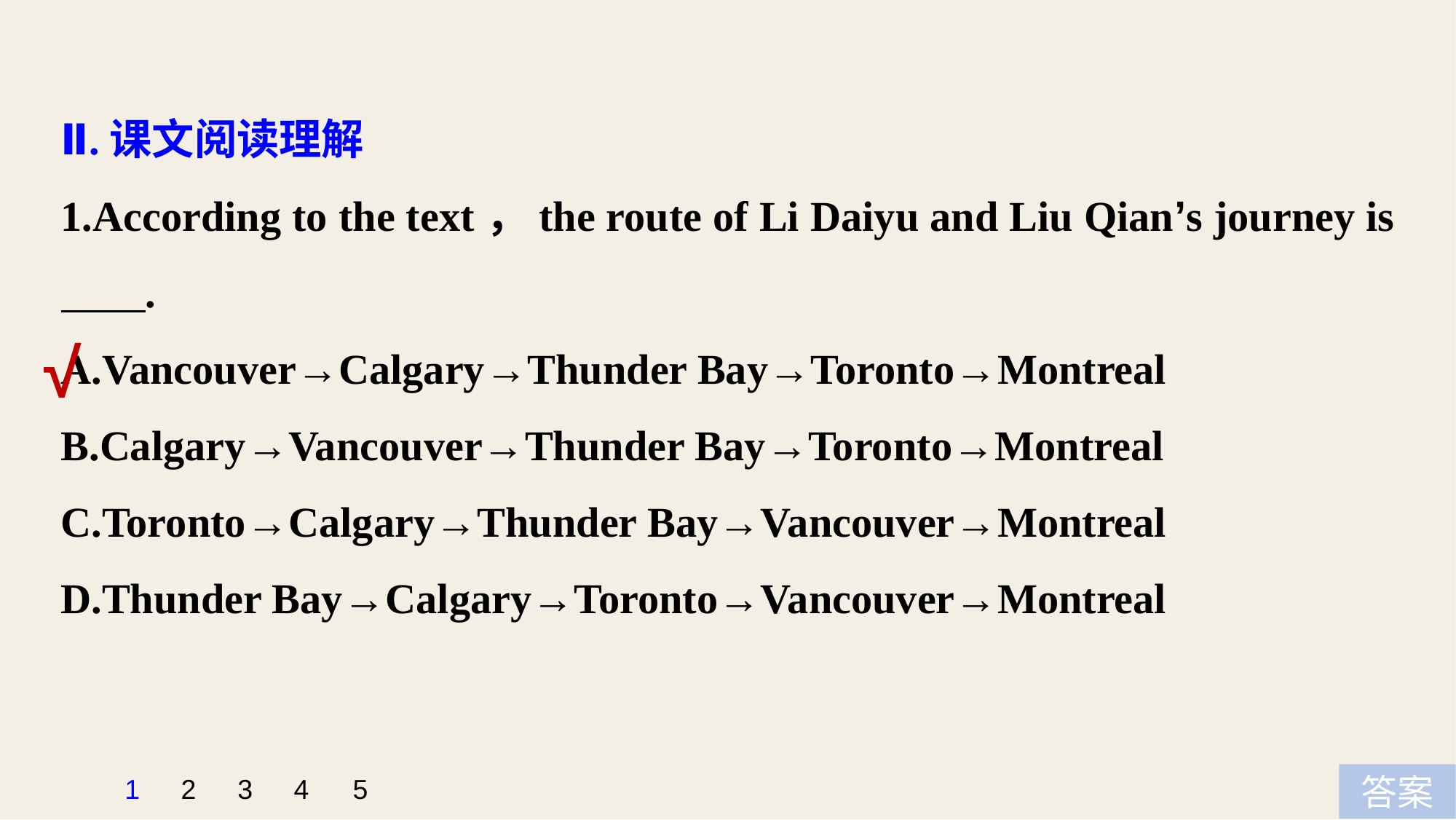

Ⅱ.课文阅读理解
1.According to the text，the route of Li Daiyu and Liu Qian’s journey is         .
A.Vancouver→Calgary→Thunder Bay→Toronto→Montreal
B.Calgary→Vancouver→Thunder Bay→Toronto→Montreal
C.Toronto→Calgary→Thunder Bay→Vancouver→Montreal
D.Thunder Bay→Calgary→Toronto→Vancouver→Montreal
√
5
1
2
3
4
答案